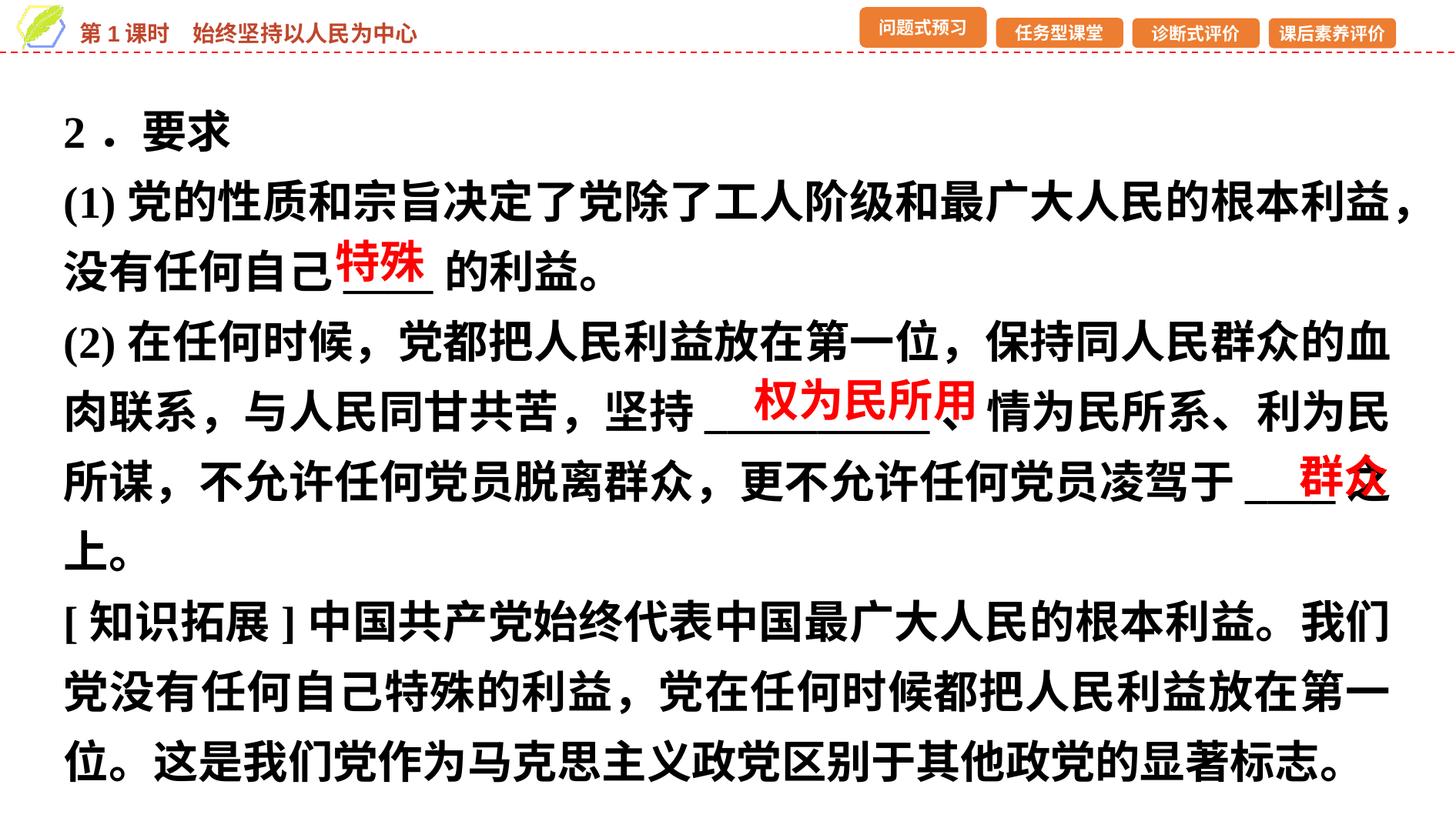

2．要求
(1)党的性质和宗旨决定了党除了工人阶级和最广大人民的根本利益，没有任何自己____的利益。
(2)在任何时候，党都把人民利益放在第一位，保持同人民群众的血肉联系，与人民同甘共苦，坚持__________、情为民所系、利为民所谋，不允许任何党员脱离群众，更不允许任何党员凌驾于____之上。
[知识拓展]中国共产党始终代表中国最广大人民的根本利益。我们党没有任何自己特殊的利益，党在任何时候都把人民利益放在第一位。这是我们党作为马克思主义政党区别于其他政党的显著标志。
特殊
权为民所用
群众